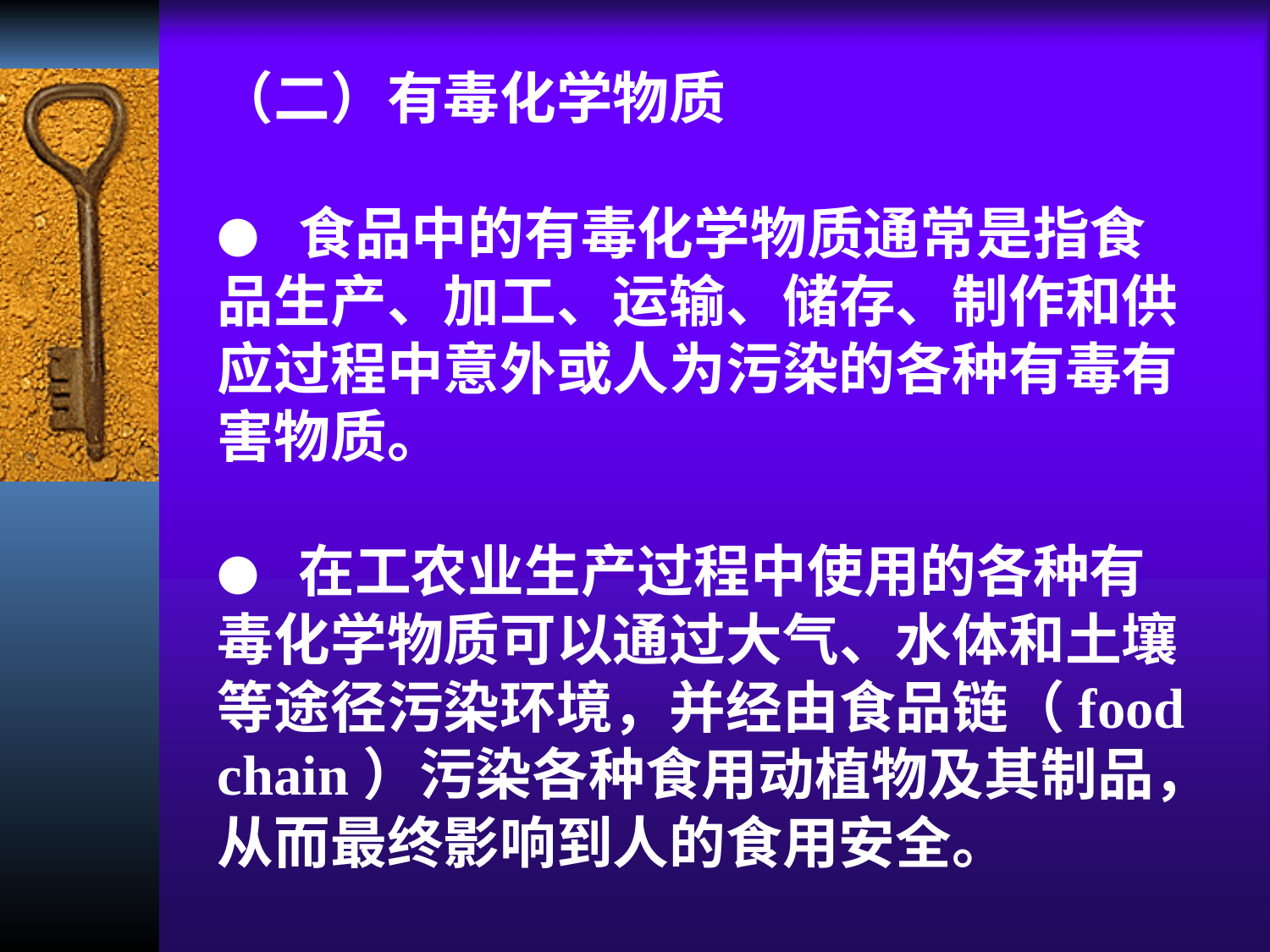

（二）有毒化学物质

●   食品中的有毒化学物质通常是指食品生产、加工、运输、储存、制作和供应过程中意外或人为污染的各种有毒有害物质。

●   在工农业生产过程中使用的各种有毒化学物质可以通过大气、水体和土壤等途径污染环境，并经由食品链（food chain）污染各种食用动植物及其制品，从而最终影响到人的食用安全。